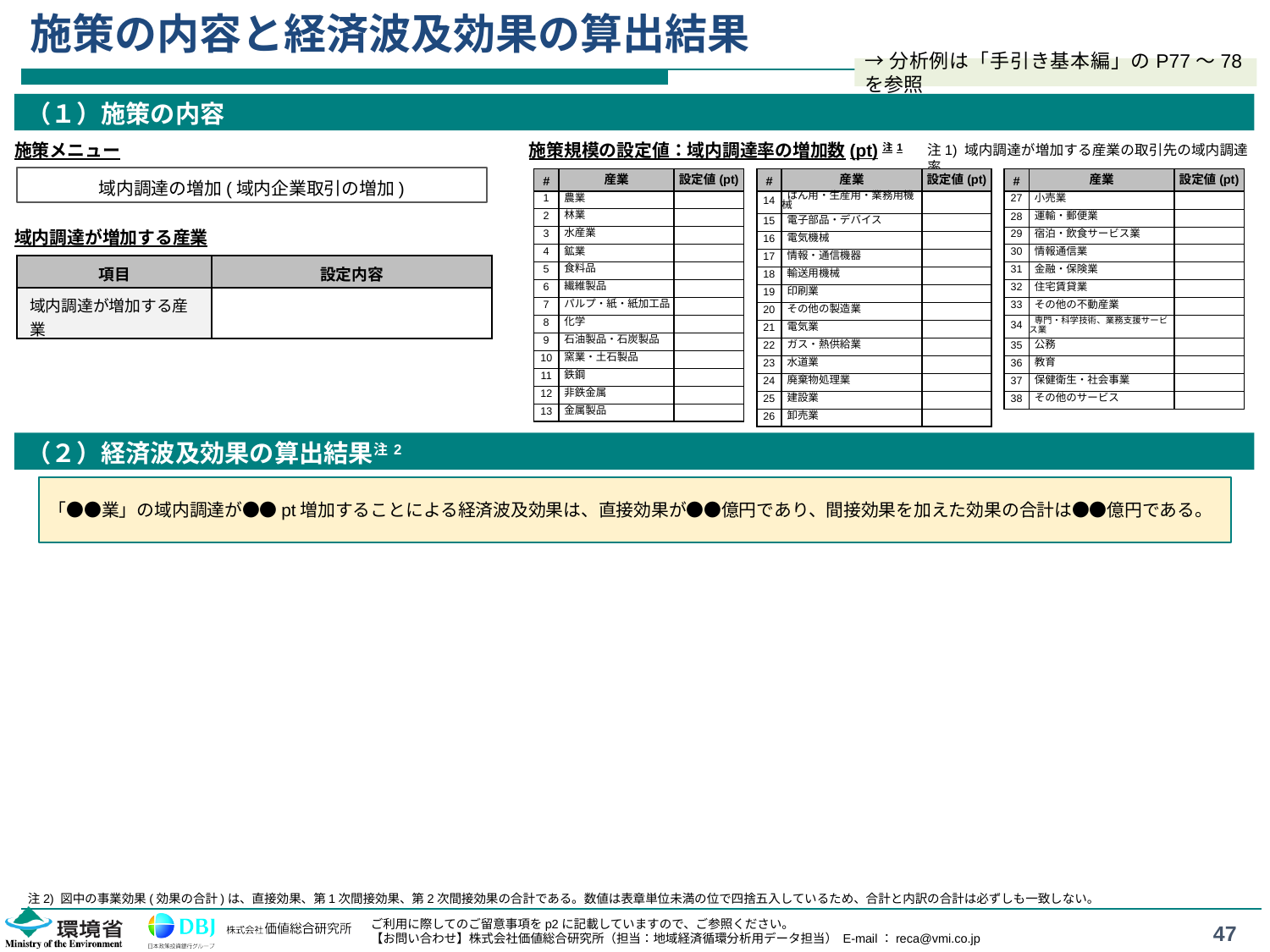

# 施策の内容と経済波及効果の算出結果
→分析例は「手引き基本編」のP77～78を参照
（１）施策の内容
施策メニュー
施策規模の設定値：域内調達率の増加数(pt)注1
注1) 域内調達が増加する産業の取引先の域内調達率
域内調達の増加(域内企業取引の増加)
| # | 産業 | 設定値(pt) |
| --- | --- | --- |
| 1 | 農業 |  |
| 2 | 林業 |  |
| 3 | 水産業 |  |
| 4 | 鉱業 |  |
| 5 | 食料品 |  |
| 6 | 繊維製品 |  |
| 7 | パルプ・紙・紙加工品 |  |
| 8 | 化学 |  |
| 9 | 石油製品・石炭製品 |  |
| 10 | 窯業・土石製品 |  |
| 11 | 鉄鋼 |  |
| 12 | 非鉄金属 |  |
| 13 | 金属製品 |  |
| # | 産業 | 設定値(pt) |
| --- | --- | --- |
| 14 | はん用・生産用・業務用機械 |  |
| 15 | 電子部品・デバイス |  |
| 16 | 電気機械 |  |
| 17 | 情報・通信機器 |  |
| 18 | 輸送用機械 |  |
| 19 | 印刷業 |  |
| 20 | その他の製造業 |  |
| 21 | 電気業 |  |
| 22 | ガス・熱供給業 |  |
| 23 | 水道業 |  |
| 24 | 廃棄物処理業 |  |
| 25 | 建設業 |  |
| 26 | 卸売業 |  |
| # | 産業 | 設定値(pt) |
| --- | --- | --- |
| 27 | 小売業 |  |
| 28 | 運輸・郵便業 |  |
| 29 | 宿泊・飲食サービス業 |  |
| 30 | 情報通信業 |  |
| 31 | 金融・保険業 |  |
| 32 | 住宅賃貸業 |  |
| 33 | その他の不動産業 |  |
| 34 | 専門・科学技術、業務支援サービス業 |  |
| 35 | 公務 |  |
| 36 | 教育 |  |
| 37 | 保健衛生・社会事業 |  |
| 38 | その他のサービス |  |
域内調達が増加する産業
| 項目 | 設定内容 |
| --- | --- |
| 域内調達が増加する産業 |  |
（２）経済波及効果の算出結果注2
「●●業」の域内調達が●●pt増加することによる経済波及効果は、直接効果が●●億円であり、間接効果を加えた効果の合計は●●億円である。
注2) 図中の事業効果(効果の合計)は、直接効果、第1次間接効果、第2次間接効果の合計である。数値は表章単位未満の位で四捨五入しているため、合計と内訳の合計は必ずしも一致しない。
47